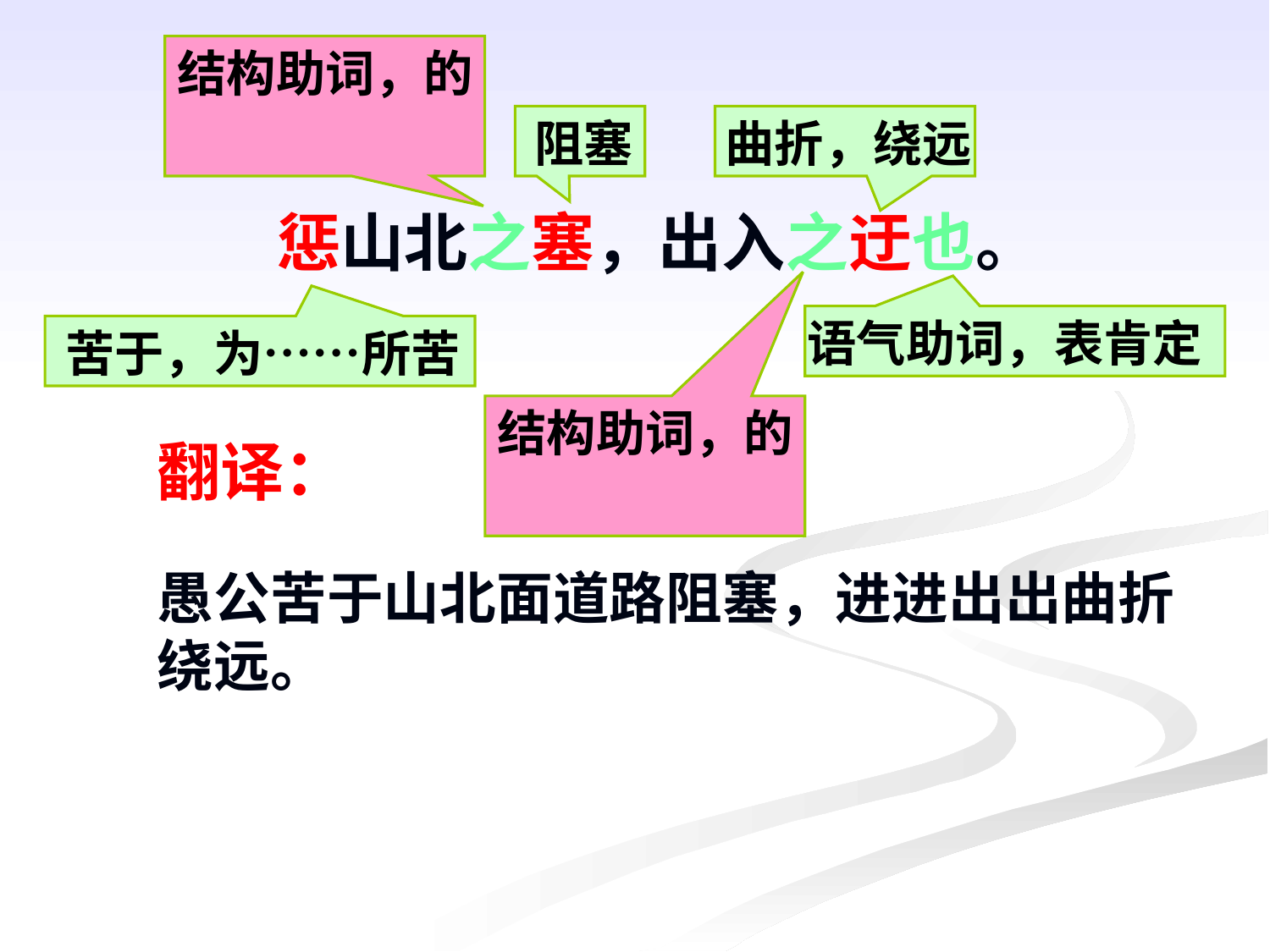

结构助词，的

阻塞
曲折，绕远

惩山北之塞，出入之迂也。
语气助词，表肯定

苦于，为……所苦

结构助词，的
翻译：
愚公苦于山北面道路阻塞，进进出出曲折绕远。